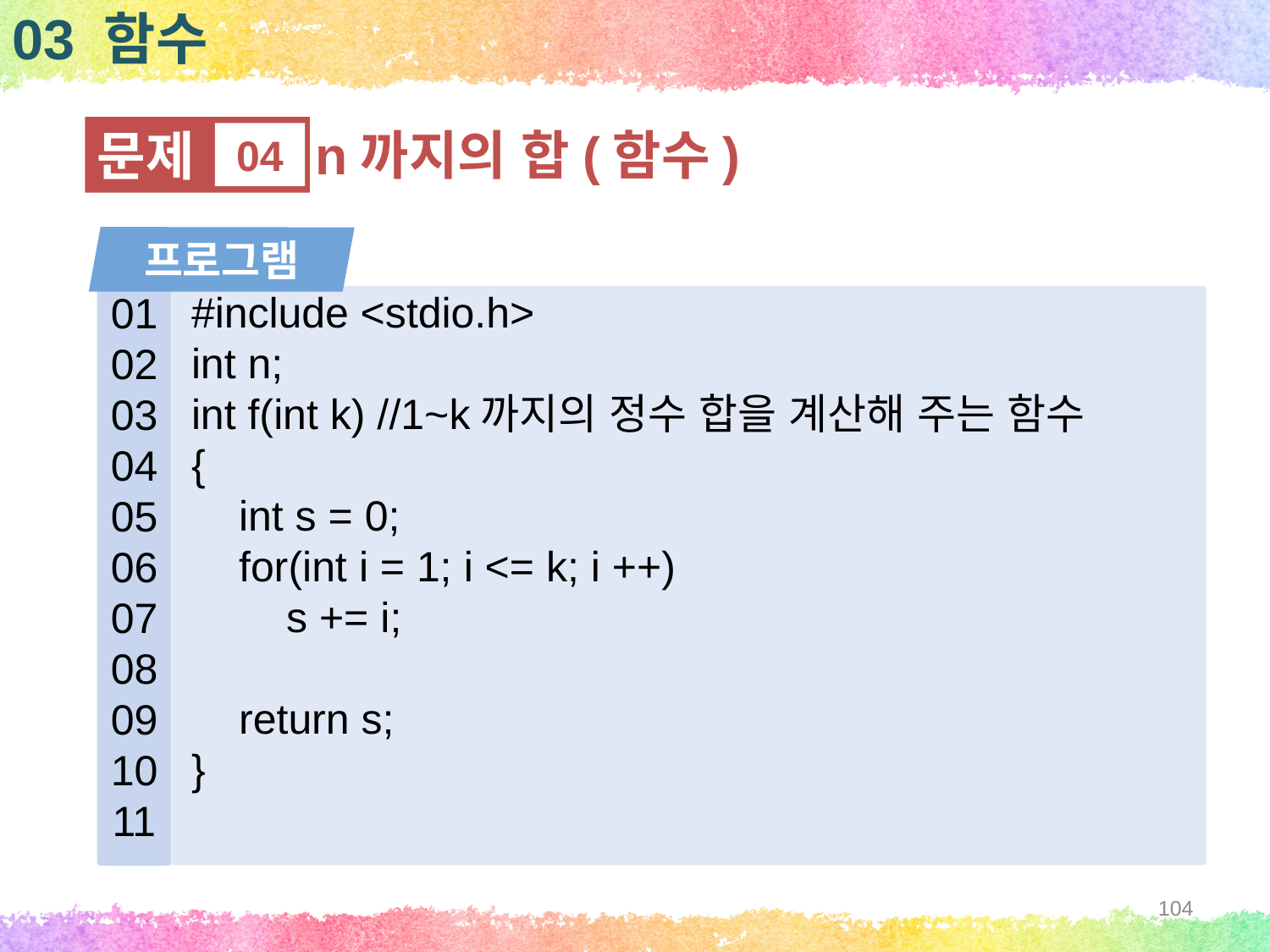

03 함수
문제
04
n까지의 합(함수)
프로그램
#include <stdio.h>
int n;
int f(int k) //1~k까지의 정수 합을 계산해 주는 함수
{
    int s = 0;
    for(int i = 1; i <= k; i ++)
        s += i;

    return s;
}
01
02
03
04
05
06
07
08
09
10
11
104